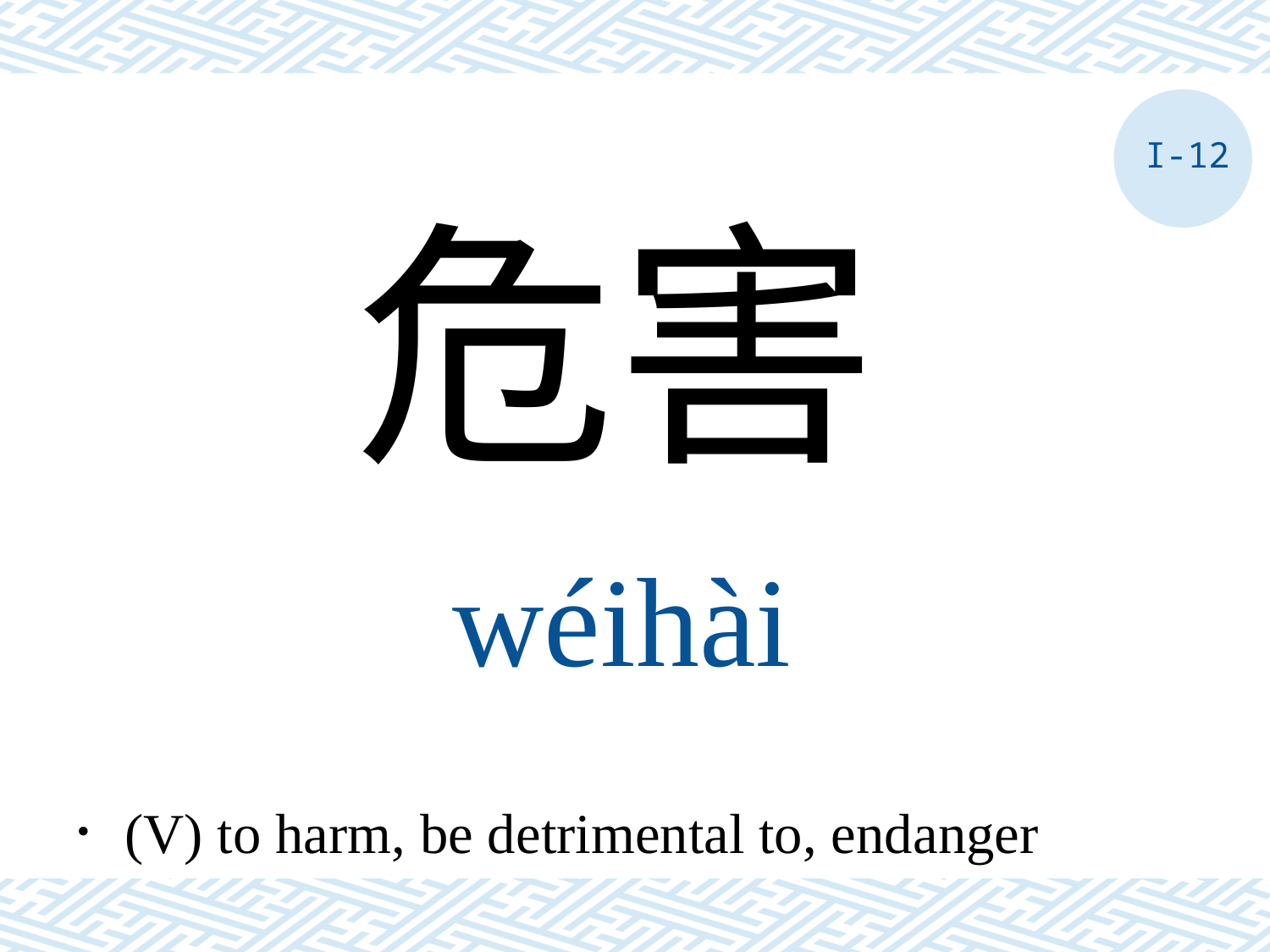

I-12

危害
wéihài
．(V) to harm, be detrimental to, endanger